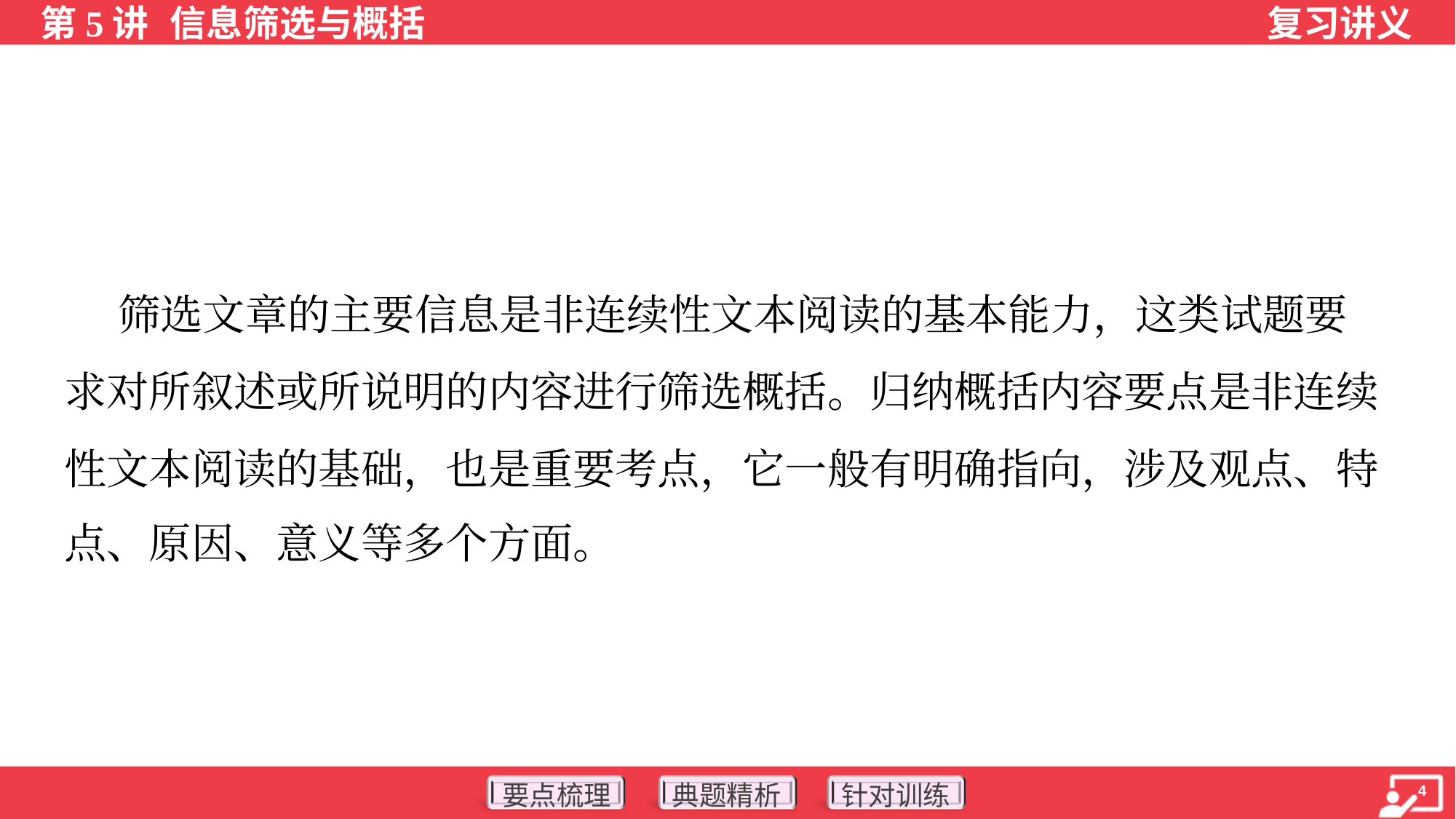

筛选文章的主要信息是非连续性文本阅读的基本能力，这类试题要
求对所叙述或所说明的内容进行筛选概括。归纳概括内容要点是非连续
性文本阅读的基础，也是重要考点，它一般有明确指向，涉及观点、特
点、原因、意义等多个方面。